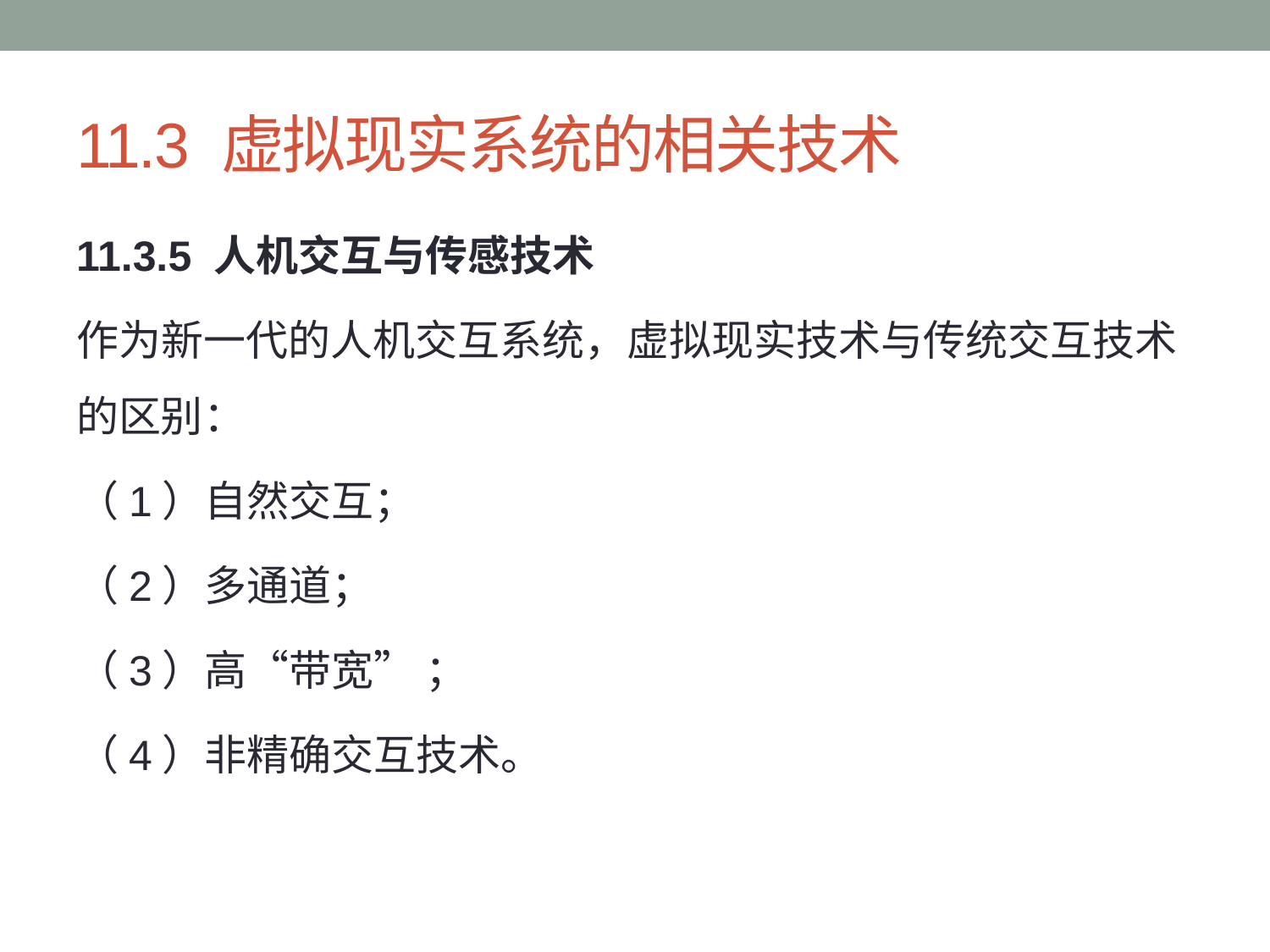

# 11.3 虚拟现实系统的相关技术
11.3.5 人机交互与传感技术
作为新一代的人机交互系统，虚拟现实技术与传统交互技术的区别：
（1）自然交互；
（2）多通道；
（3）高“带宽” ；
（4）非精确交互技术。